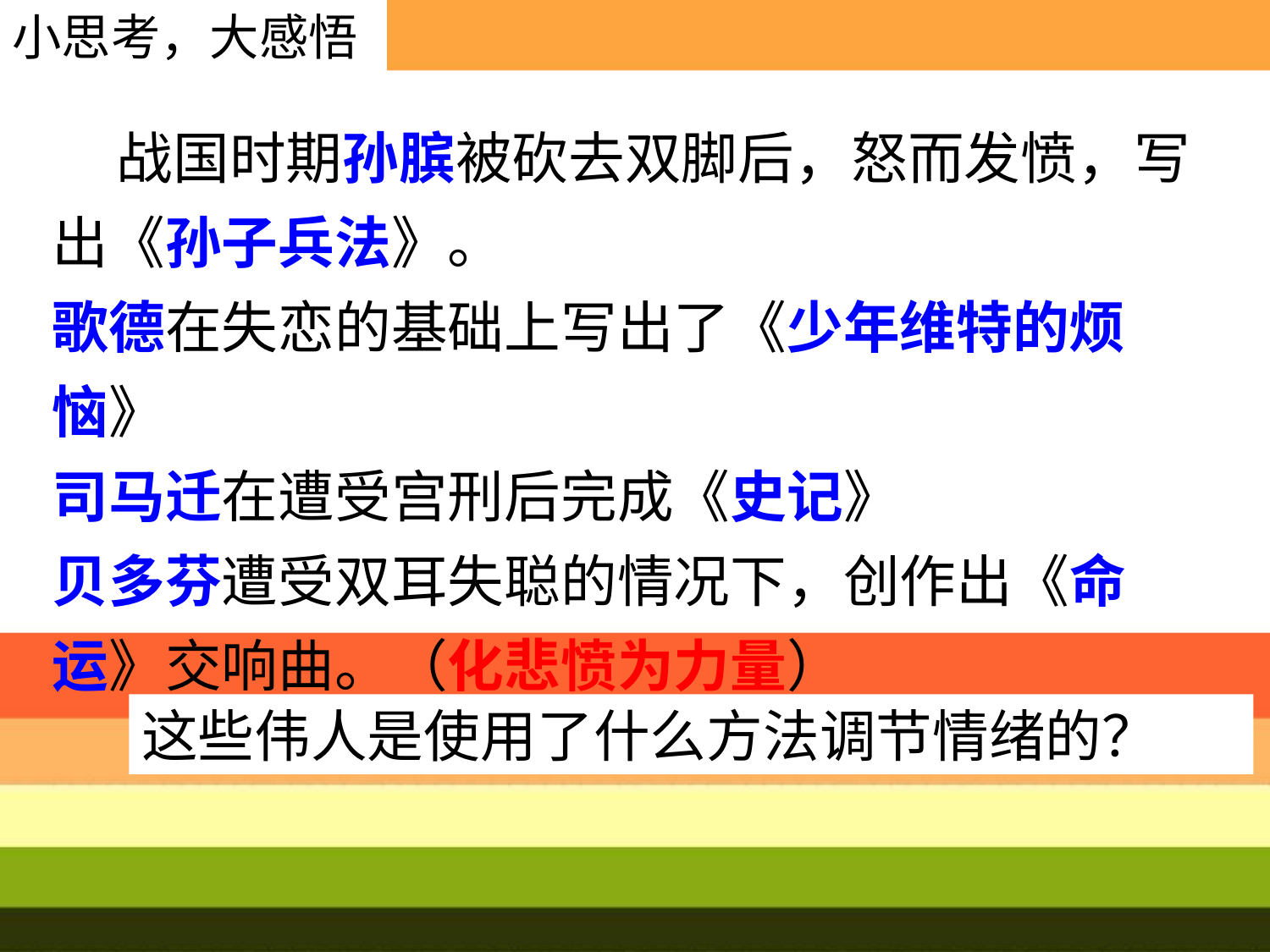

小思考，大感悟
    战国时期孙膑被砍去双脚后，怒而发愤，写出《孙子兵法》。
歌德在失恋的基础上写出了《少年维特的烦恼》
司马迁在遭受宫刑后完成《史记》
贝多芬遭受双耳失聪的情况下，创作出《命运》交响曲。（化悲愤为力量）
这些伟人是使用了什么方法调节情绪的？